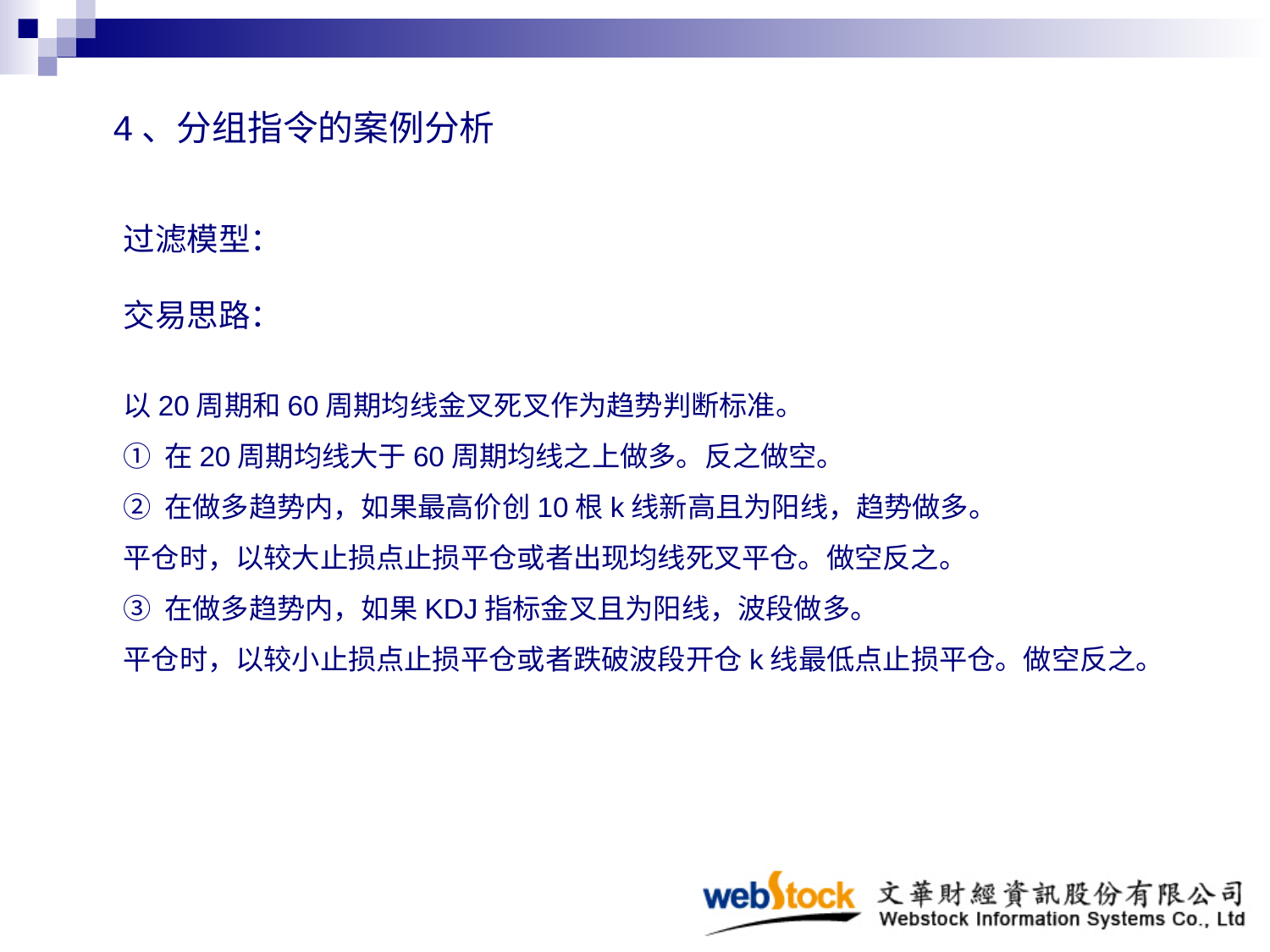

# 4、分组指令的案例分析
过滤模型：

交易思路：

以20周期和60周期均线金叉死叉作为趋势判断标准。
① 在20周期均线大于60周期均线之上做多。反之做空。
② 在做多趋势内，如果最高价创10根k线新高且为阳线，趋势做多。
平仓时，以较大止损点止损平仓或者出现均线死叉平仓。做空反之。
③ 在做多趋势内，如果KDJ指标金叉且为阳线，波段做多。
平仓时，以较小止损点止损平仓或者跌破波段开仓k线最低点止损平仓。做空反之。